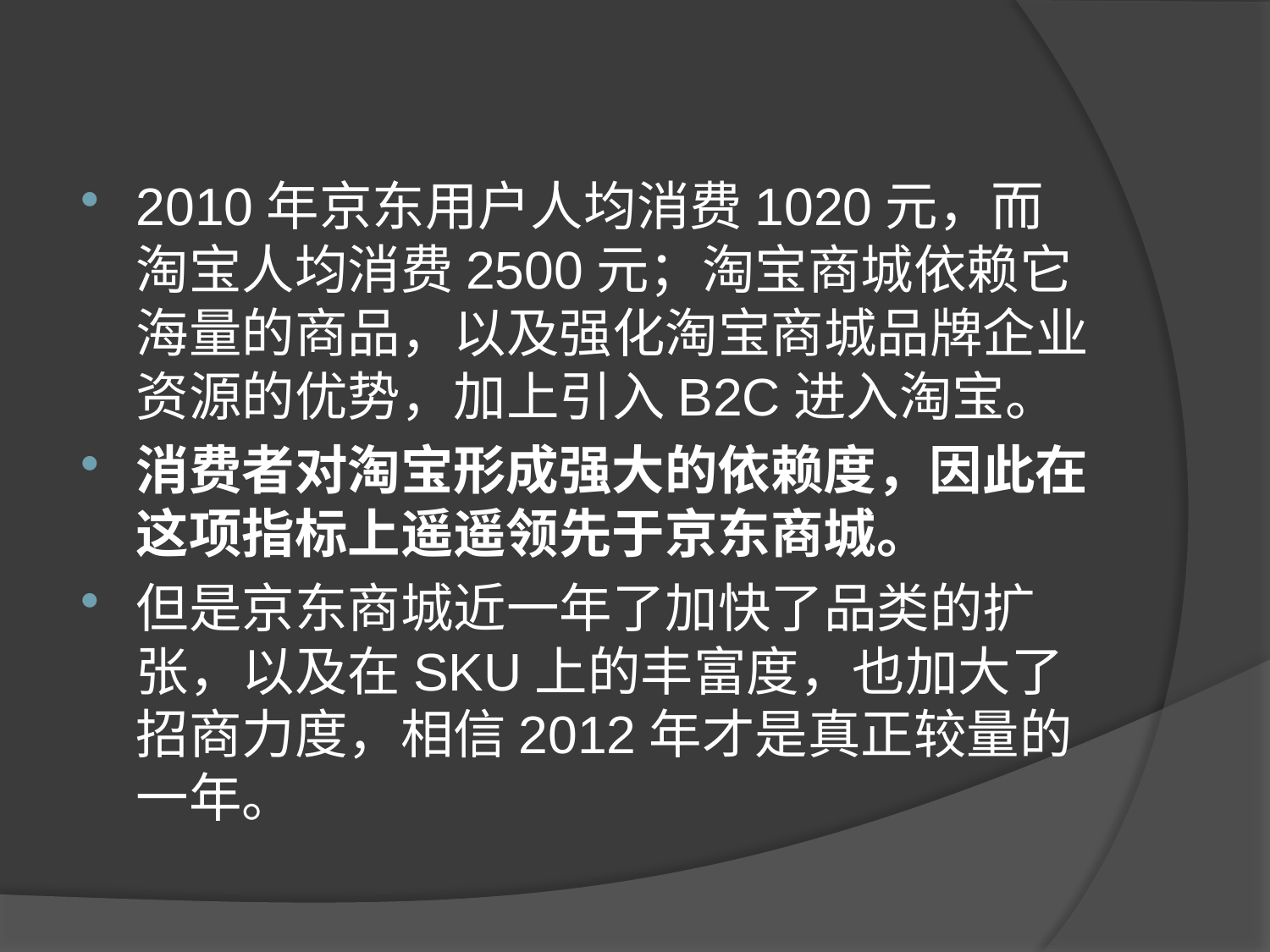

2010年京东用户人均消费1020元，而淘宝人均消费2500元；淘宝商城依赖它海量的商品，以及强化淘宝商城品牌企业资源的优势，加上引入B2C进入淘宝。
消费者对淘宝形成强大的依赖度，因此在这项指标上遥遥领先于京东商城。
但是京东商城近一年了加快了品类的扩张，以及在SKU上的丰富度，也加大了招商力度，相信2012年才是真正较量的一年。